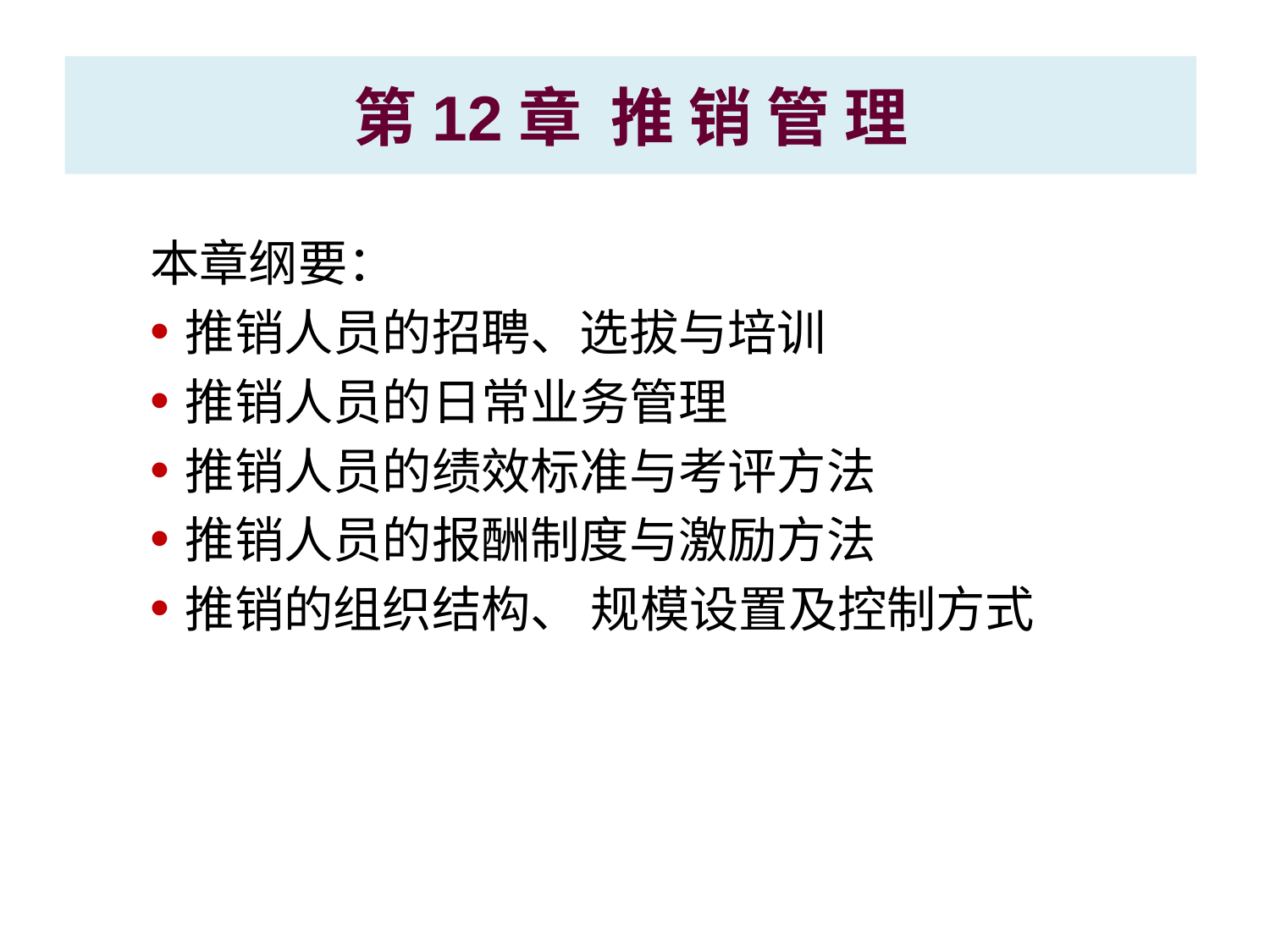

# 第12章  推 销 管 理
本章纲要：
推销人员的招聘、选拔与培训
推销人员的日常业务管理
推销人员的绩效标准与考评方法
推销人员的报酬制度与激励方法
推销的组织结构、 规模设置及控制方式